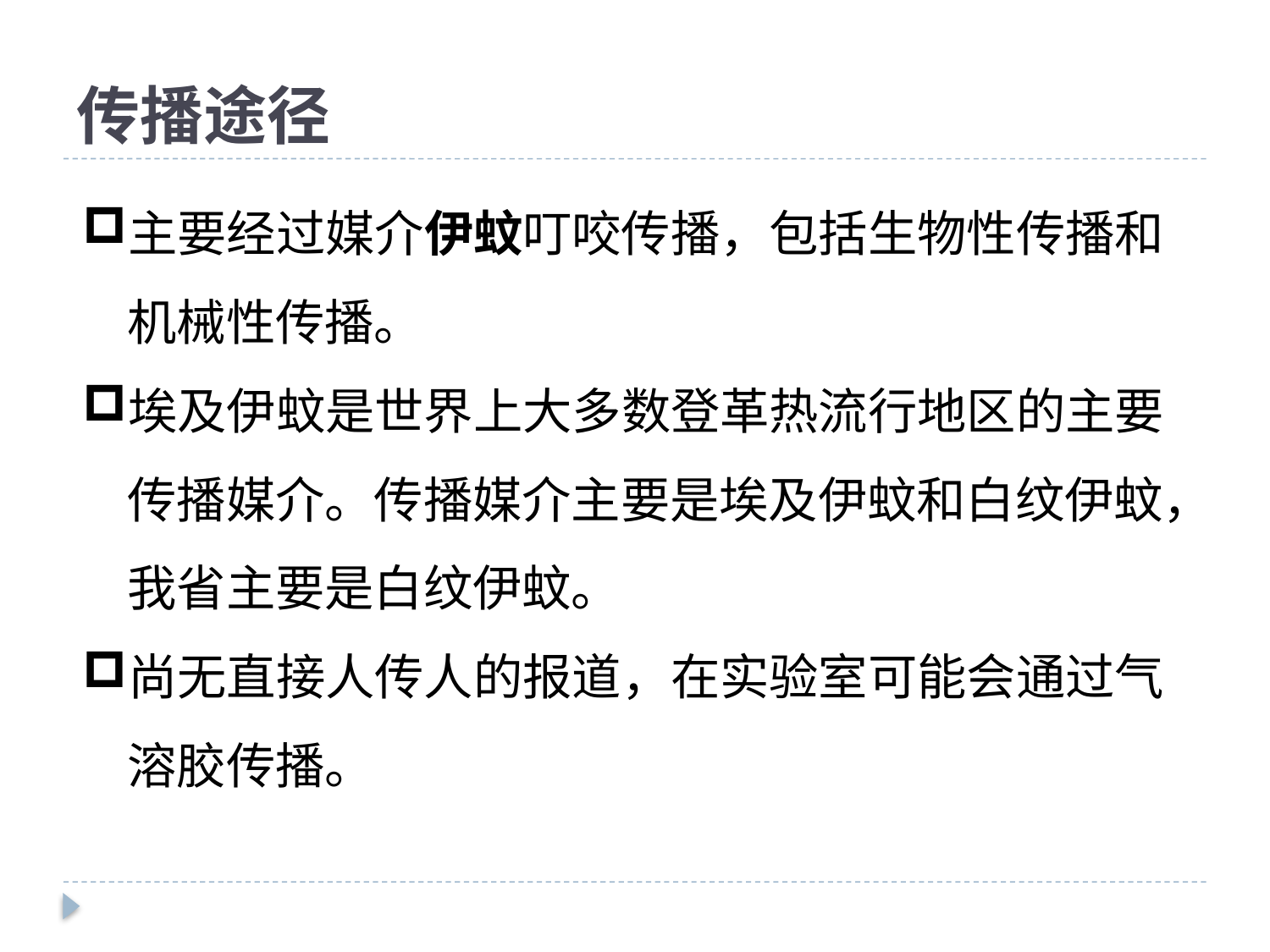

# 传播途径
主要经过媒介伊蚊叮咬传播，包括生物性传播和机械性传播。
埃及伊蚊是世界上大多数登革热流行地区的主要传播媒介。传播媒介主要是埃及伊蚊和白纹伊蚊，我省主要是白纹伊蚊。
尚无直接人传人的报道，在实验室可能会通过气溶胶传播。